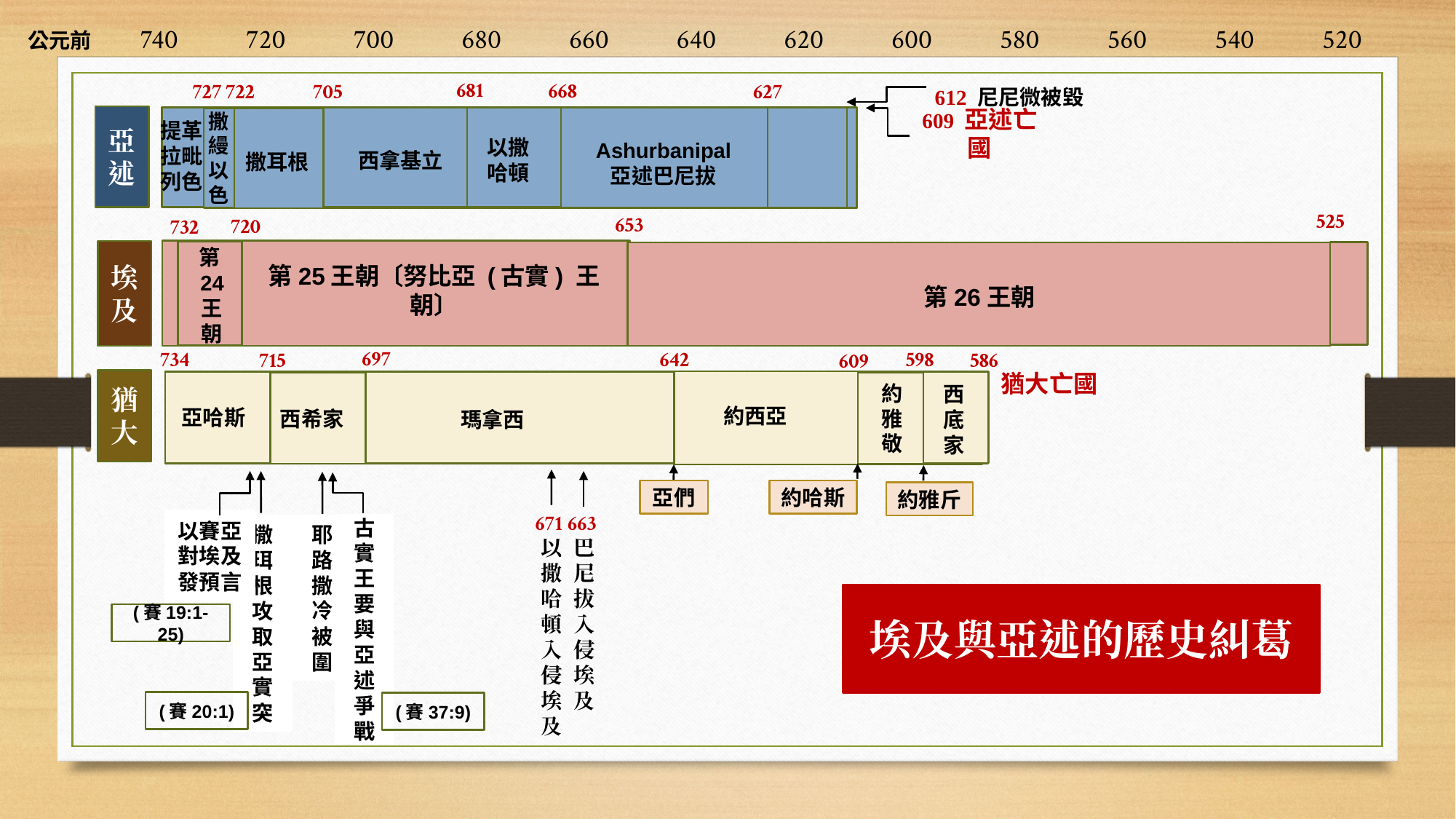

740           720           700           680           660           640           620           600           580           560           540           520
公元前
681
668
705
627
727
722
612 尼尼微被毀
提革拉毗列色
亞述

撒縵以色

以撒哈頓
609 亞述亡國
西拿基立
撒耳根
Ashurbanipal
亞述巴尼拔
525
653
720
732

埃及

第24
王朝
第25王朝〔努比亞 (古實) 王朝〕
第26王朝
697
598
734
642
715
586
609
猶大亡國
猶大

約雅敬

西底家
約西亞
亞哈斯
西希家
瑪拿西
亞們
約哈斯
約雅斤
663巴尼拔入侵埃及
671以撒哈頓入侵埃及
以賽亞對埃及發預言
古實王要與亞述爭戰
撒珥根攻取亞實突
耶路撒冷被圍
埃及與亞述的歷史糾葛
(賽19:1-25)
(賽20:1)
(賽37:9)